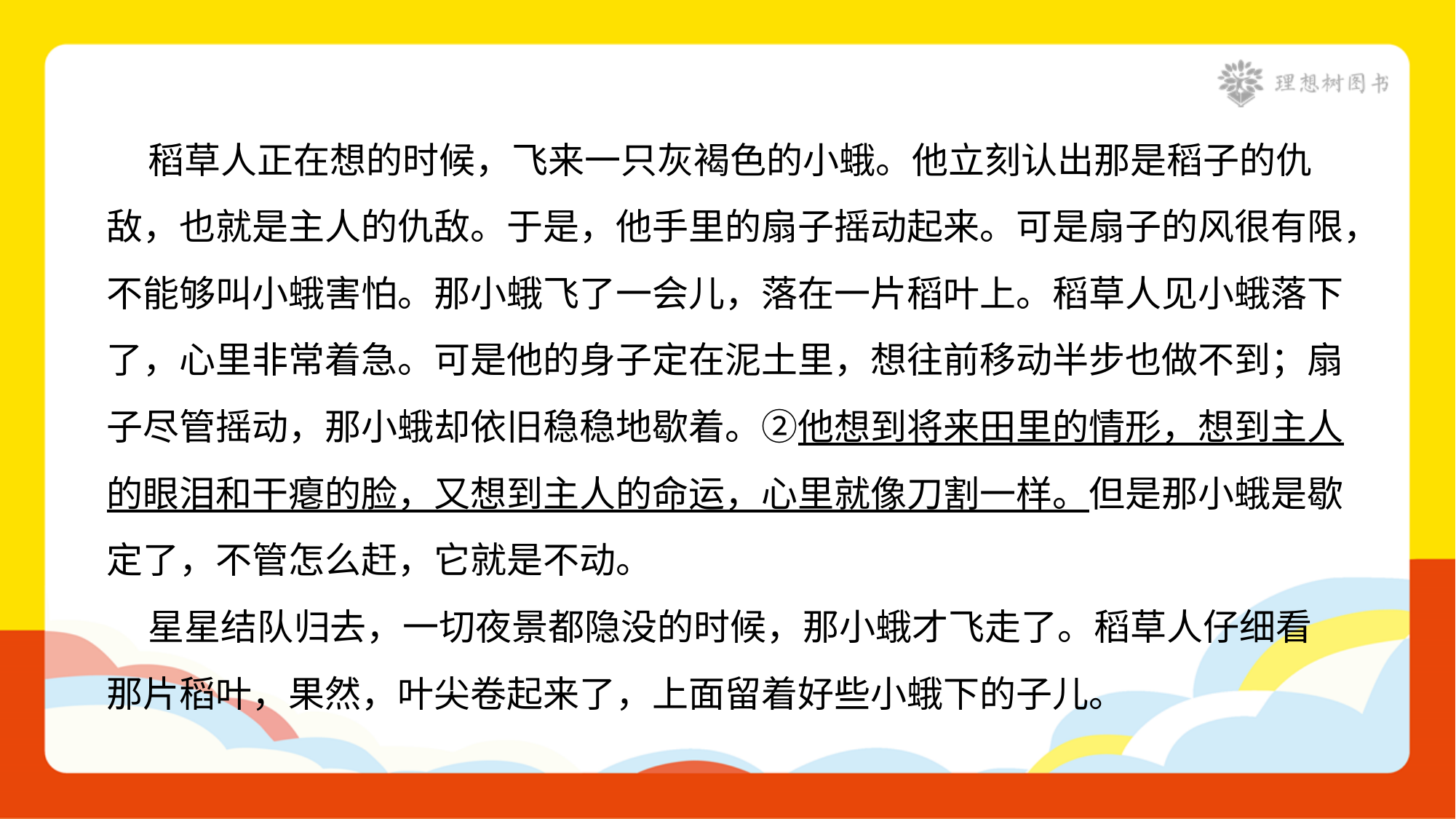

稻草人正在想的时候，飞来一只灰褐色的小蛾。他立刻认出那是稻子的仇
敌，也就是主人的仇敌。于是，他手里的扇子摇动起来。可是扇子的风很有限，
不能够叫小蛾害怕。那小蛾飞了一会儿，落在一片稻叶上。稻草人见小蛾落下
了，心里非常着急。可是他的身子定在泥土里，想往前移动半步也做不到；扇
子尽管摇动，那小蛾却依旧稳稳地歇着。②他想到将来田里的情形，想到主人
的眼泪和干瘪的脸，又想到主人的命运，心里就像刀割一样。但是那小蛾是歇
定了，不管怎么赶，它就是不动。
    星星结队归去，一切夜景都隐没的时候，那小蛾才飞走了。稻草人仔细看
那片稻叶，果然，叶尖卷起来了，上面留着好些小蛾下的子儿。